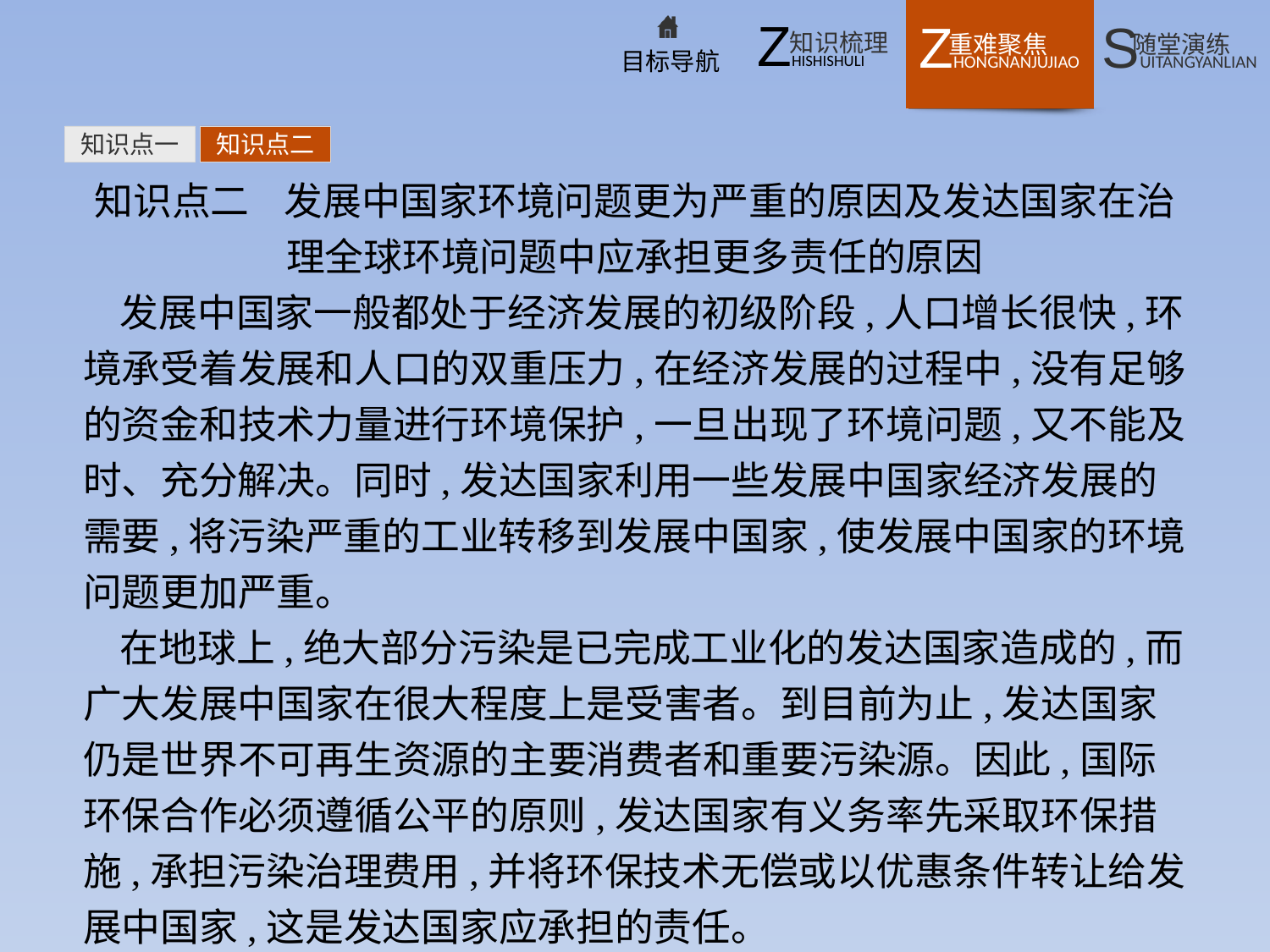

知识点一
知识点二
知识点二    发展中国家环境问题更为严重的原因及发达国家在治理全球环境问题中应承担更多责任的原因
发展中国家一般都处于经济发展的初级阶段,人口增长很快,环境承受着发展和人口的双重压力,在经济发展的过程中,没有足够的资金和技术力量进行环境保护,一旦出现了环境问题,又不能及时、充分解决。同时,发达国家利用一些发展中国家经济发展的需要,将污染严重的工业转移到发展中国家,使发展中国家的环境问题更加严重。
在地球上,绝大部分污染是已完成工业化的发达国家造成的,而广大发展中国家在很大程度上是受害者。到目前为止,发达国家仍是世界不可再生资源的主要消费者和重要污染源。因此,国际环保合作必须遵循公平的原则,发达国家有义务率先采取环保措施,承担污染治理费用,并将环保技术无偿或以优惠条件转让给发展中国家,这是发达国家应承担的责任。